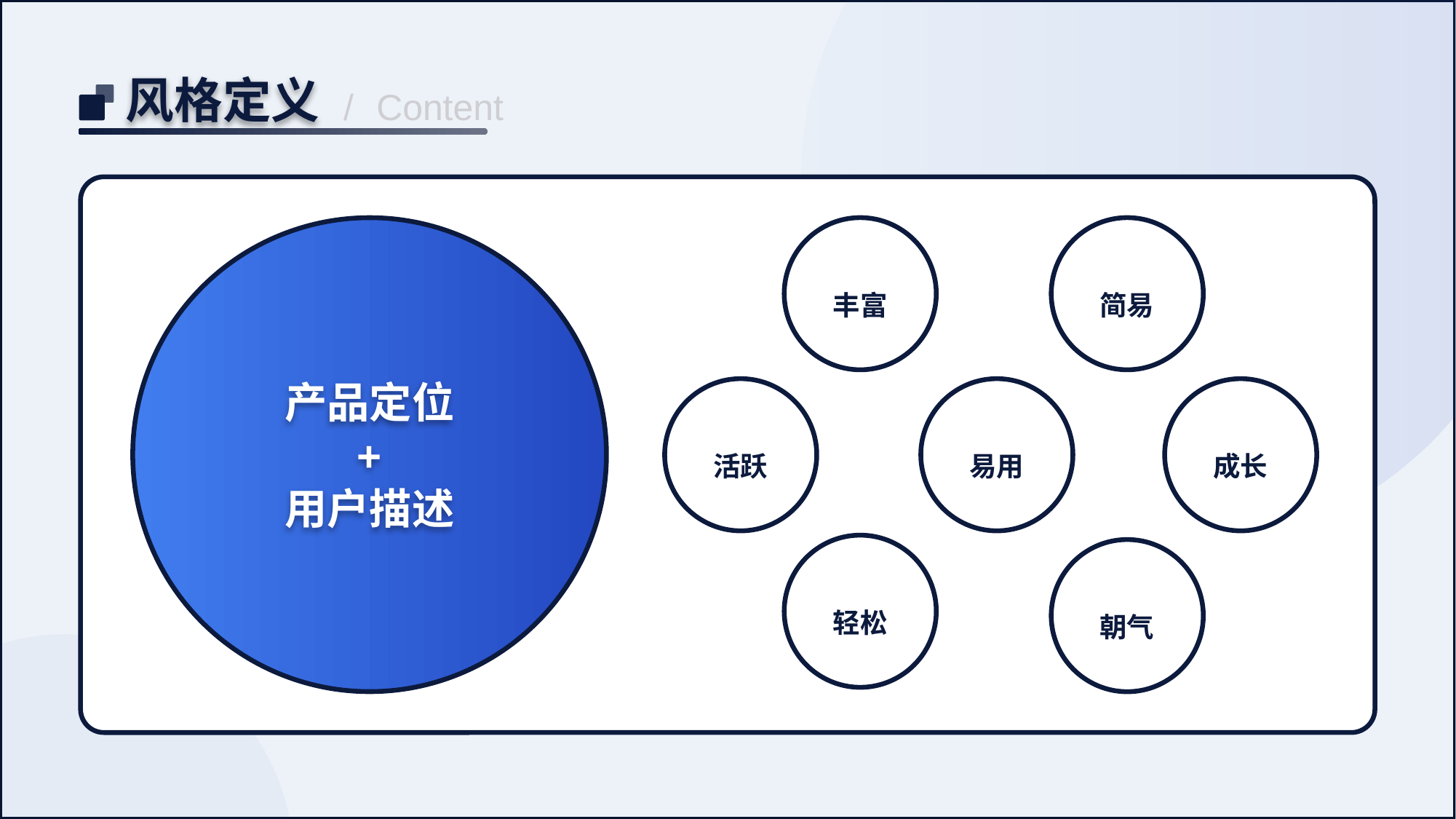

风格定义
/
Content

丰富

简易

活跃

易用

成长

轻松

朝气

产品定位
+
用户描述